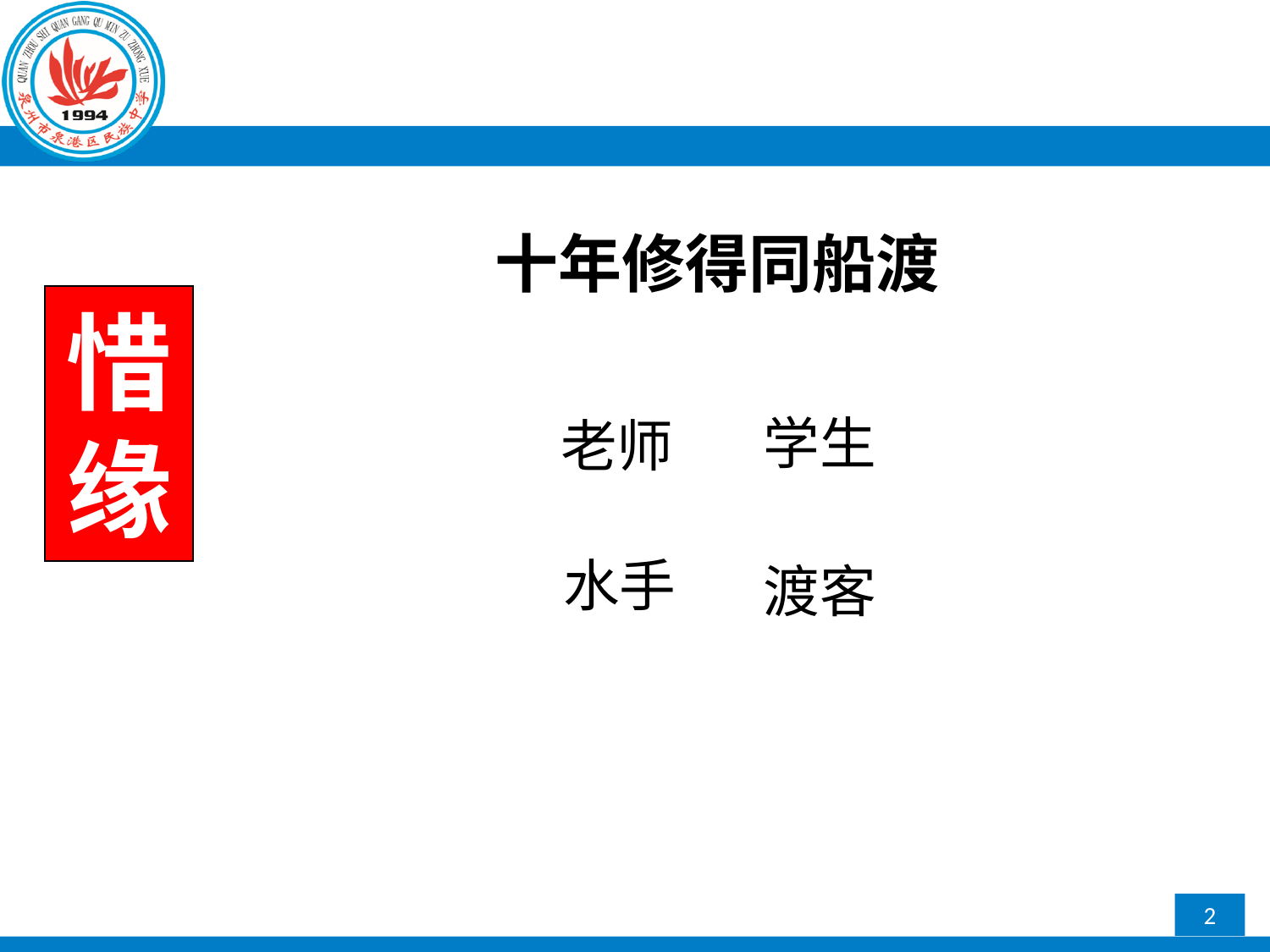

十年修得同船渡
惜
缘
学生
老师
水手
渡客